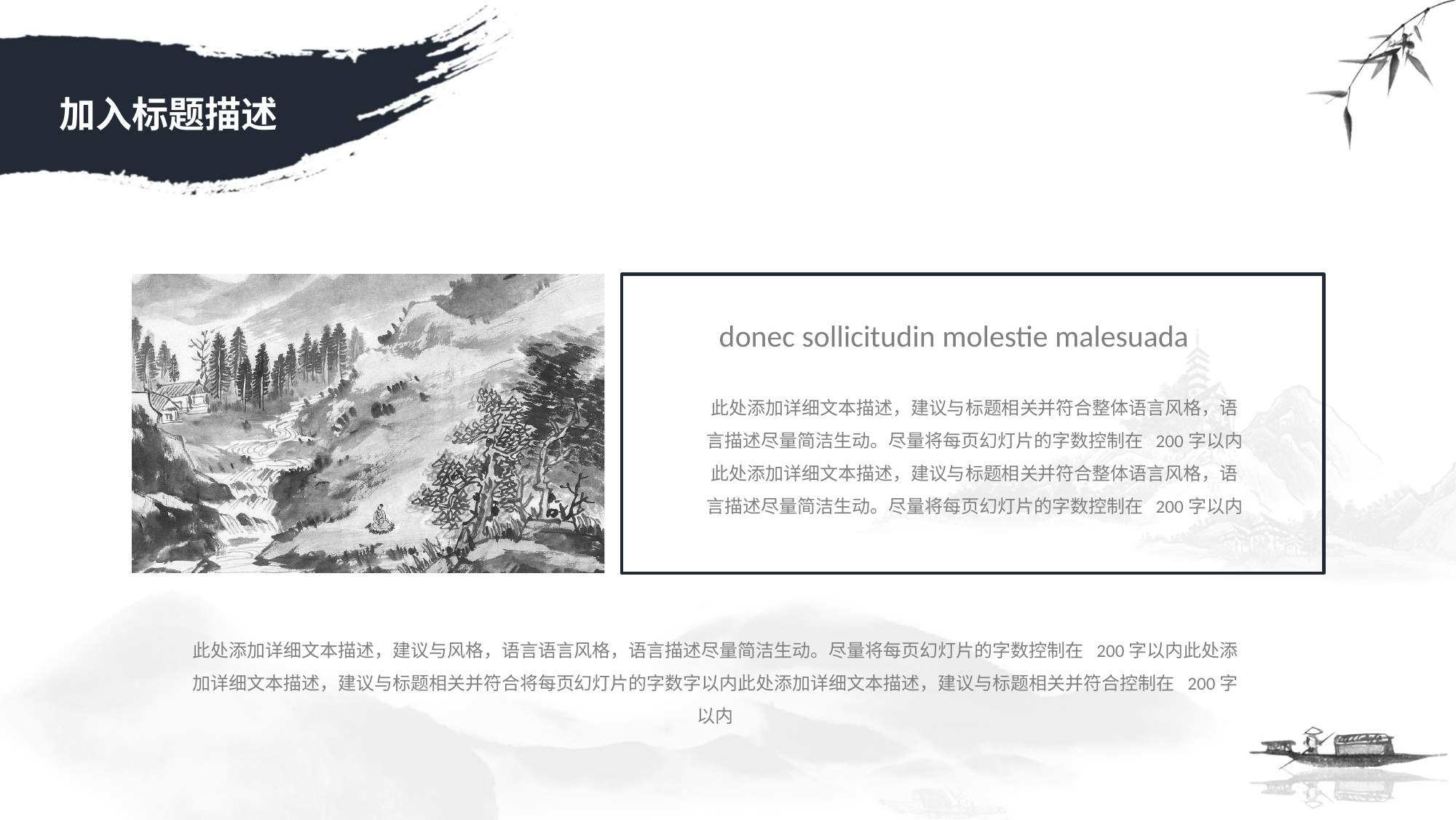

加入标题描述

donec sollicitudin molestie malesuada
此处添加详细文本描述，建议与标题相关并符合整体语言风格，语言描述尽量简洁生动。尽量将每页幻灯片的字数控制在  200字以内此处添加详细文本描述，建议与标题相关并符合整体语言风格，语言描述尽量简洁生动。尽量将每页幻灯片的字数控制在  200字以内
此处添加详细文本描述，建议与风格，语言语言风格，语言描述尽量简洁生动。尽量将每页幻灯片的字数控制在  200字以内此处添加详细文本描述，建议与标题相关并符合将每页幻灯片的字数字以内此处添加详细文本描述，建议与标题相关并符合控制在  200字以内